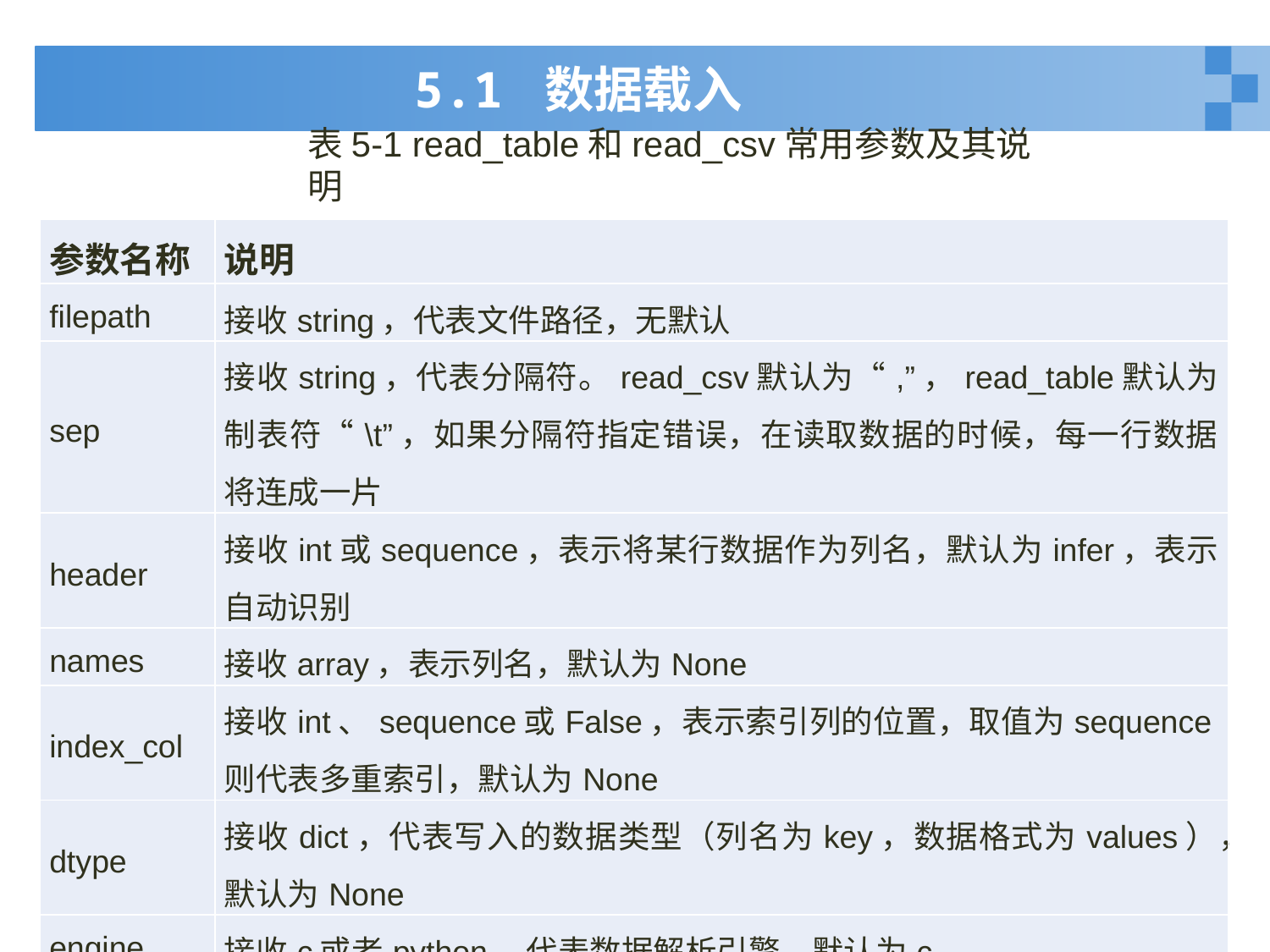

# 5.1 数据载入
表5-1 read_table和read_csv常用参数及其说明
| 参数名称 | 说明 |
| --- | --- |
| filepath | 接收string，代表文件路径，无默认 |
| sep | 接收string，代表分隔符。read\_csv默认为“,”，read\_table默认为制表符“\t”，如果分隔符指定错误，在读取数据的时候，每一行数据将连成一片 |
| header | 接收int或sequence，表示将某行数据作为列名，默认为infer，表示自动识别 |
| names | 接收array，表示列名，默认为None |
| index\_col | 接收int、sequence或False，表示索引列的位置，取值为sequence则代表多重索引，默认为None |
| dtype | 接收dict，代表写入的数据类型（列名为key，数据格式为values），默认为None |
| engine | 接收c或者python，代表数据解析引擎，默认为c |
| nrows | 接收int，表示读取前n行，默认为None |
6
2020年1月10日星期五